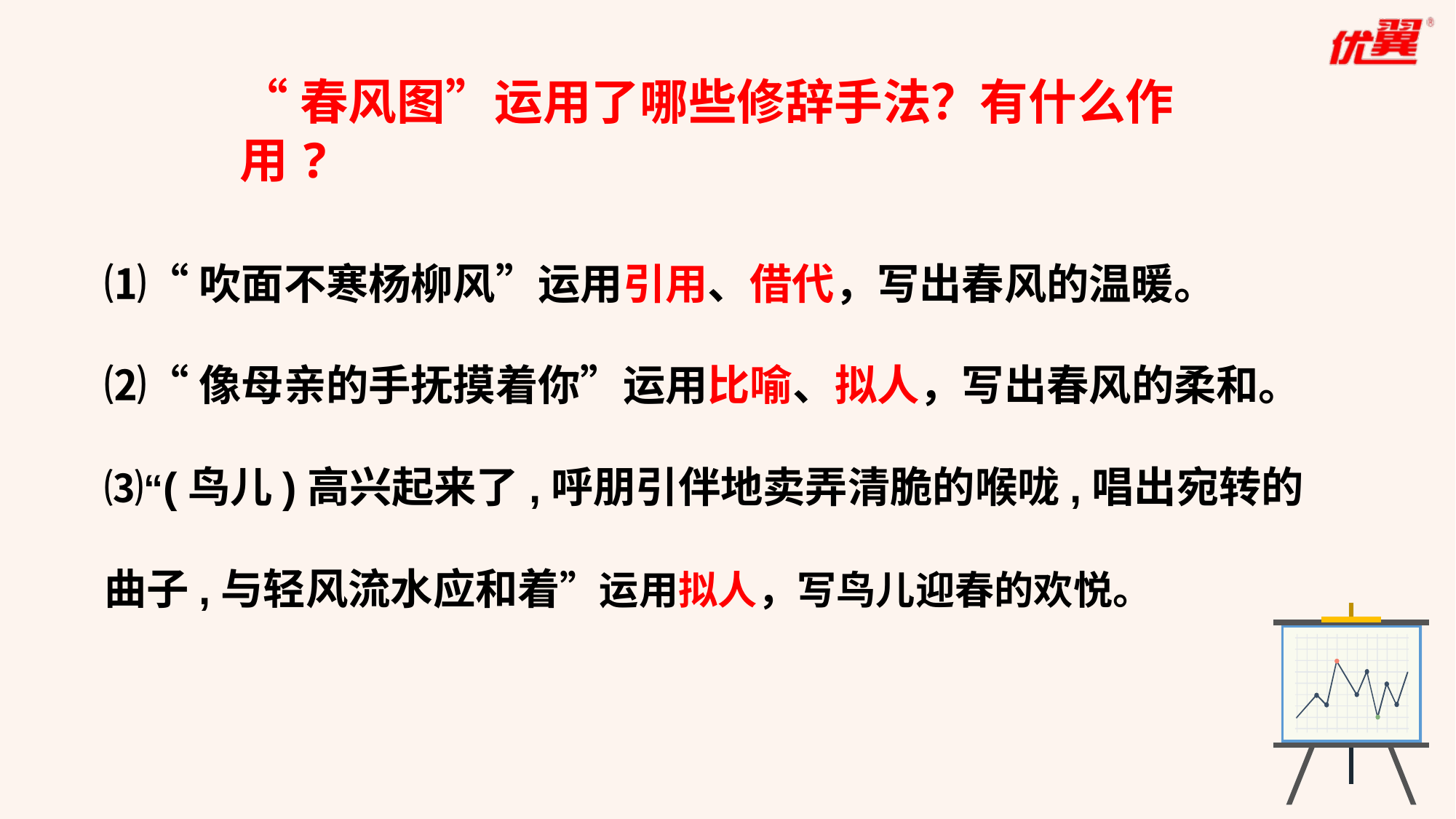

“春风图”运用了哪些修辞手法？有什么作用?
⑴“吹面不寒杨柳风”运用引用、借代，写出春风的温暖。
⑵“像母亲的手抚摸着你”运用比喻、拟人，写出春风的柔和。
⑶“(鸟儿)高兴起来了,呼朋引伴地卖弄清脆的喉咙,唱出宛转的曲子,与轻风流水应和着”运用拟人，写鸟儿迎春的欢悦。